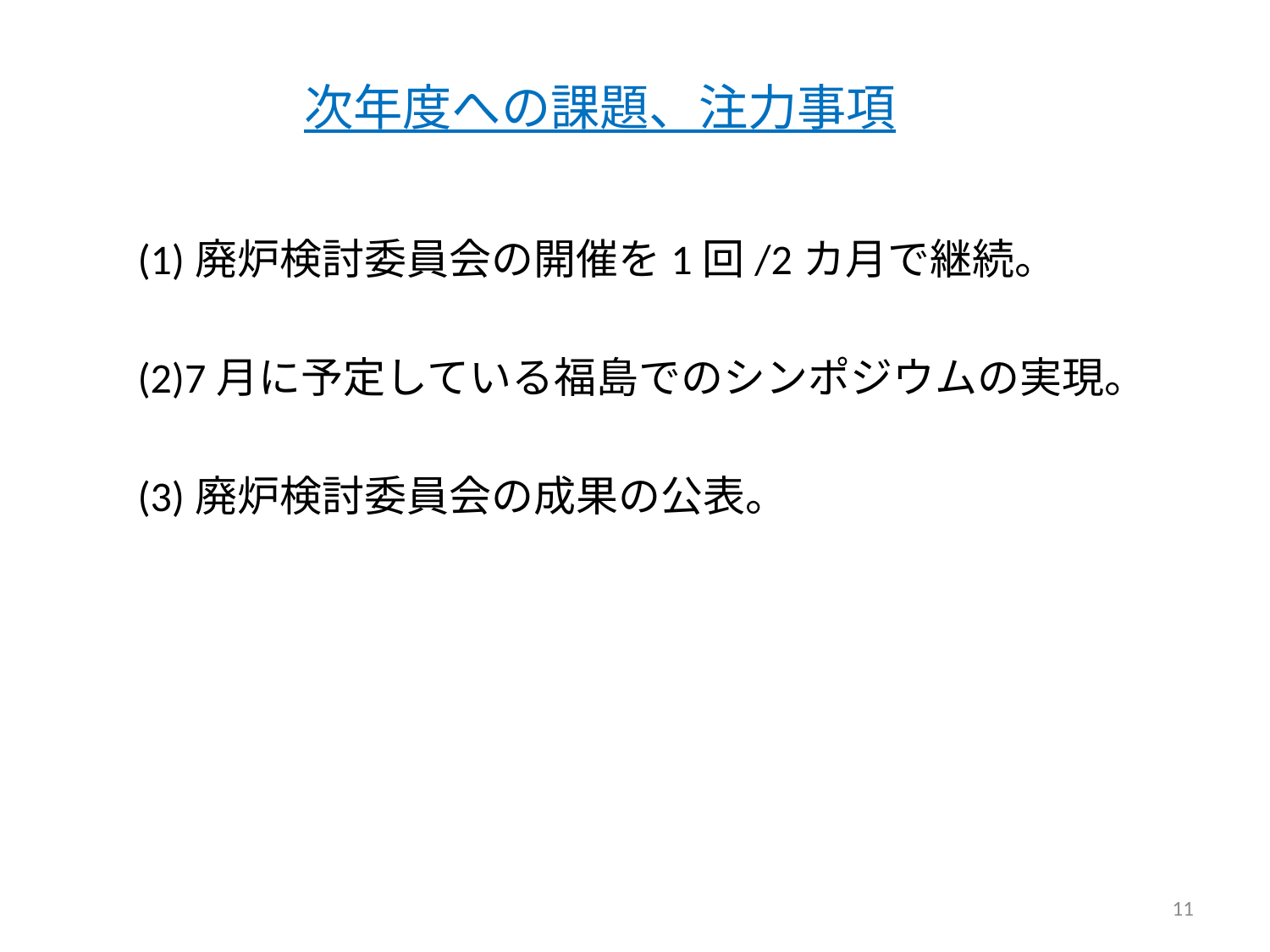

# 次年度への課題、注力事項
(1)廃炉検討委員会の開催を1回/2カ月で継続。

(2)7月に予定している福島でのシンポジウムの実現。

(3)廃炉検討委員会の成果の公表。
11